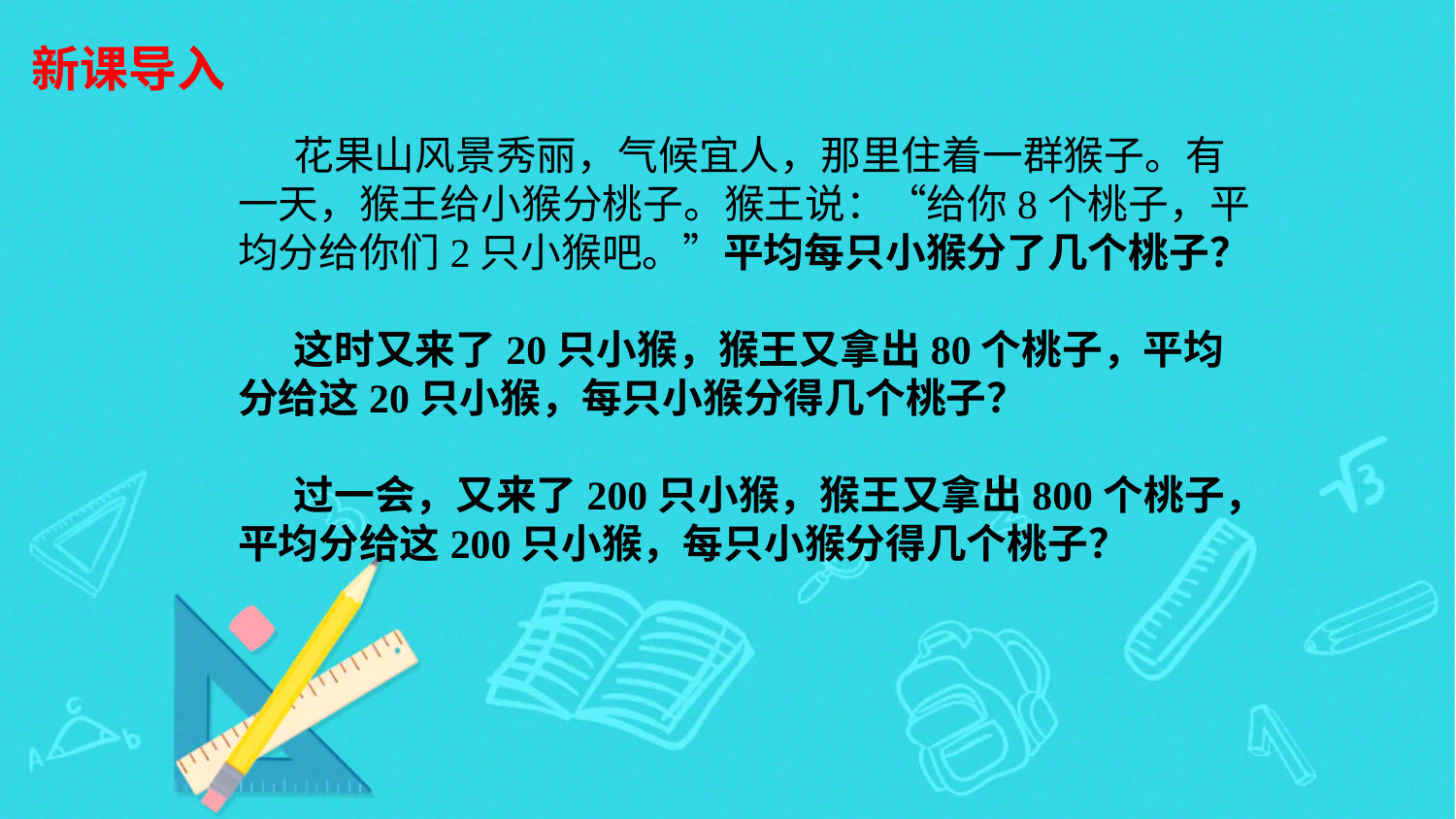

新课导入
     花果山风景秀丽，气候宜人，那里住着一群猴子。有一天，猴王给小猴分桃子。猴王说：“给你8个桃子，平均分给你们2只小猴吧。”平均每只小猴分了几个桃子？

     这时又来了20只小猴，猴王又拿出80个桃子，平均分给这20只小猴，每只小猴分得几个桃子？

     过一会，又来了200只小猴，猴王又拿出800个桃子，平均分给这200只小猴，每只小猴分得几个桃子？